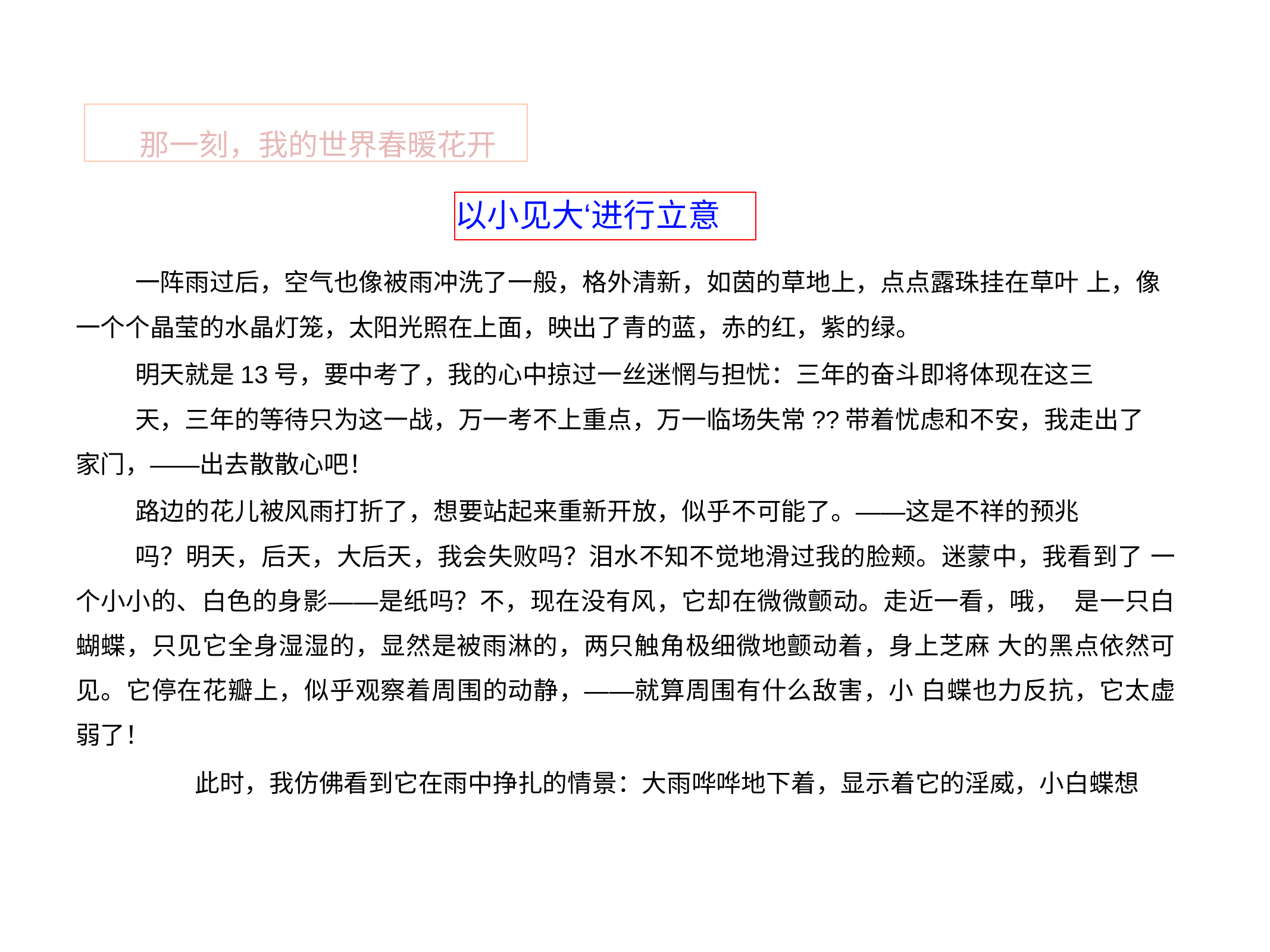

那一刻，我的世界春暖花开

# 以小见大‘进行立意
一阵雨过后，空气也像被雨冲洗了一般，格外清新，如茵的草地上，点点露珠挂在草叶 上，像一个个晶莹的水晶灯笼，太阳光照在上面，映出了青的蓝，赤的红，紫的绿。
明天就是13号，要中考了，我的心中掠过一丝迷惘与担忧：三年的奋斗即将体现在这三
天，三年的等待只为这一战，万一考不上重点，万一临场失常??带着忧虑和不安，我走出了 家门，——出去散散心吧！
路边的花儿被风雨打折了，想要站起来重新开放，似乎不可能了。——这是不祥的预兆
吗？明天，后天，大后天，我会失败吗？泪水不知不觉地滑过我的脸颊。迷蒙中，我看到了 一个小小的、白色的身影——是纸吗？不，现在没有风，它却在微微颤动。走近一看，哦，  是一只白蝴蝶，只见它全身湿湿的，显然是被雨淋的，两只触角极细微地颤动着，身上芝麻 大的黑点依然可见。它停在花瓣上，似乎观察着周围的动静，——就算周围有什么敌害，小 白蝶也力反抗，它太虚弱了！
此时，我仿佛看到它在雨中挣扎的情景：大雨哗哗地下着，显示着它的淫威，小白蝶想